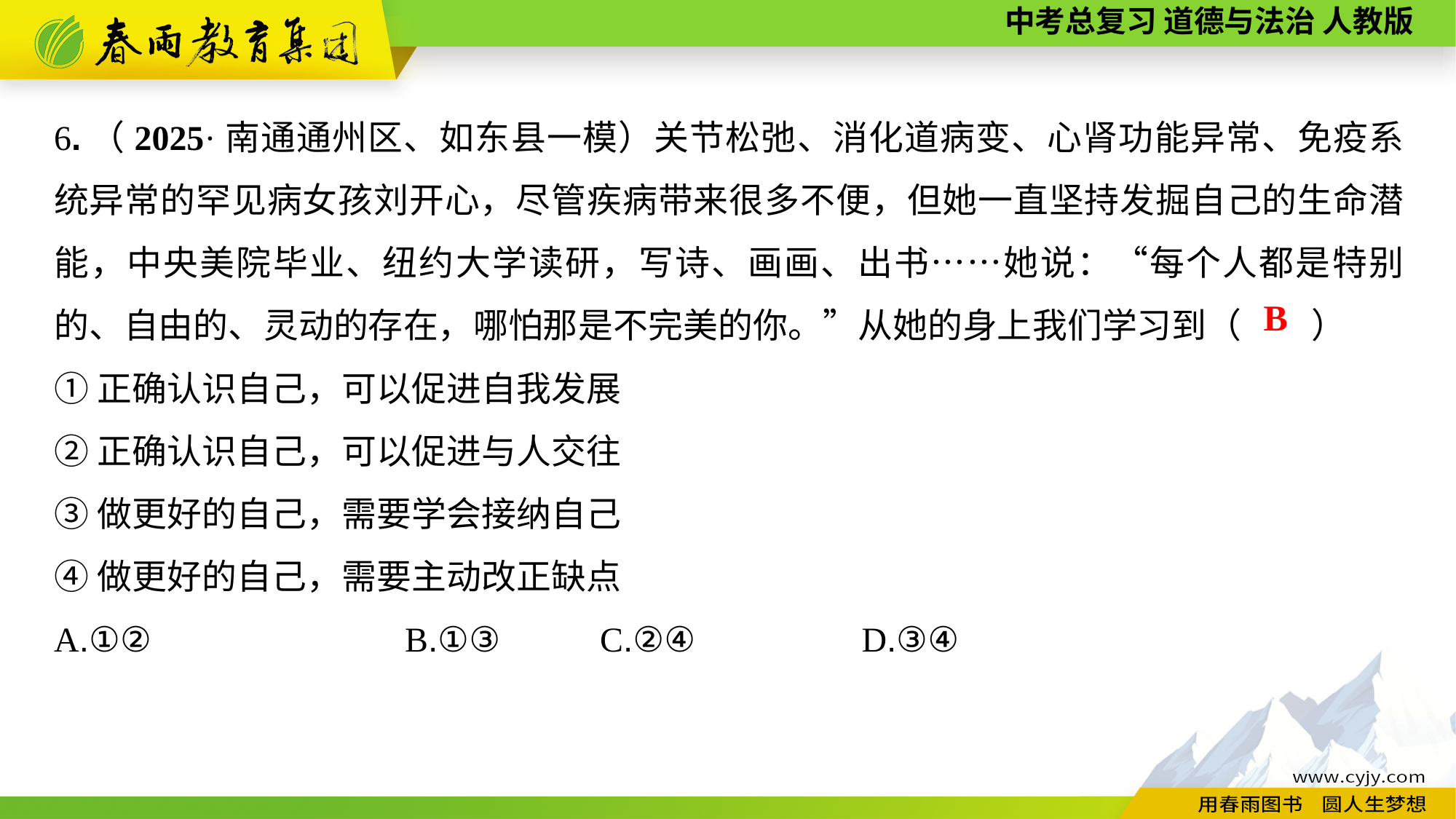

6.（2025·南通通州区、如东县一模）关节松弛、消化道病变、心肾功能异常、免疫系统异常的罕见病女孩刘开心，尽管疾病带来很多不便，但她一直坚持发掘自己的生命潜能，中央美院毕业、纽约大学读研，写诗、画画、出书……她说：“每个人都是特别的、自由的、灵动的存在，哪怕那是不完美的你。”从她的身上我们学习到（　　）
①正确认识自己，可以促进自我发展
②正确认识自己，可以促进与人交往
③做更好的自己，需要学会接纳自己
④做更好的自己，需要主动改正缺点
A.①②                             B.①③	C.②④                   D.③④
B